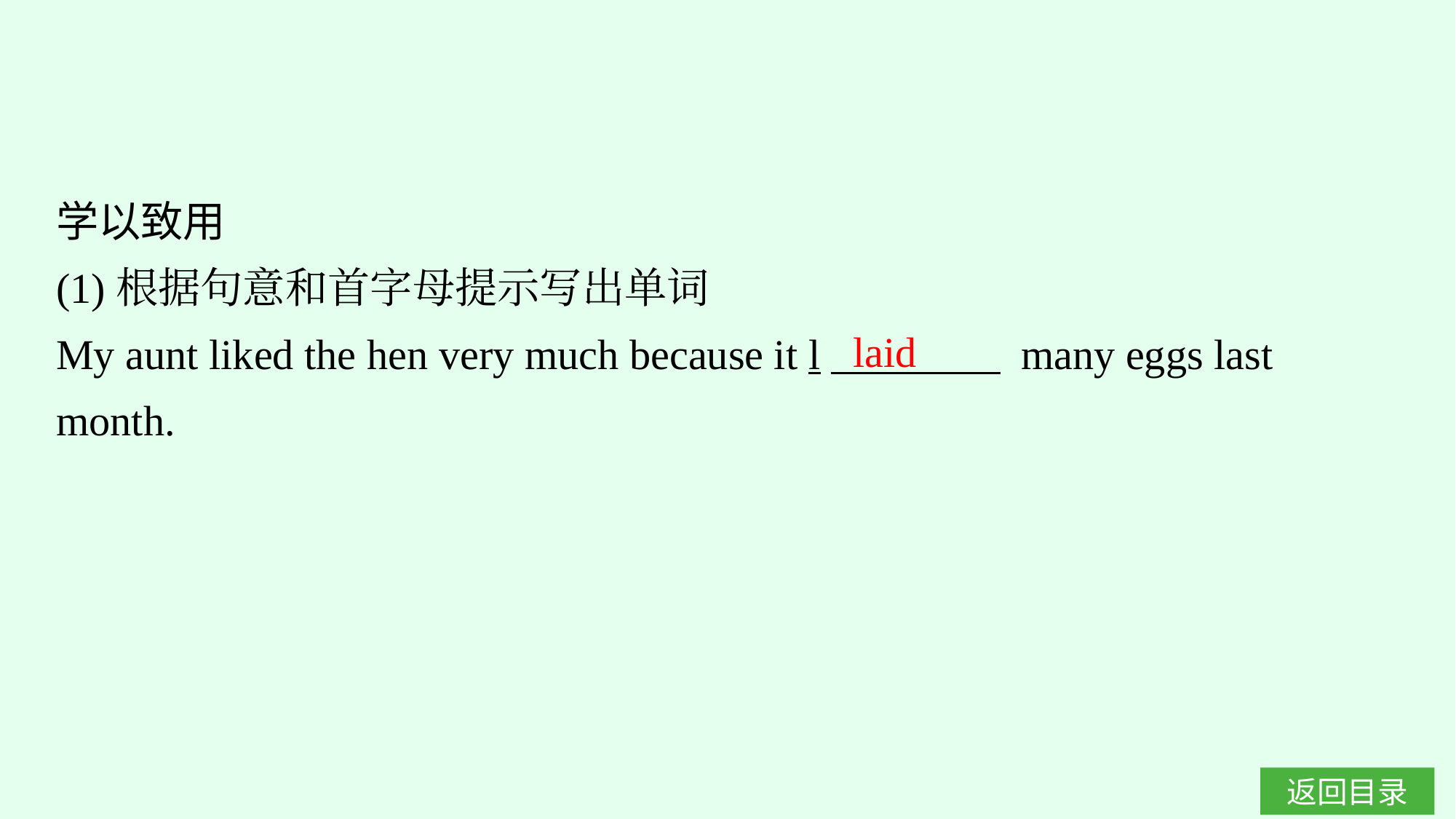

学以致用
(1)根据句意和首字母提示写出单词
My aunt liked the hen very much because it l　　　　 many eggs last month.
laid